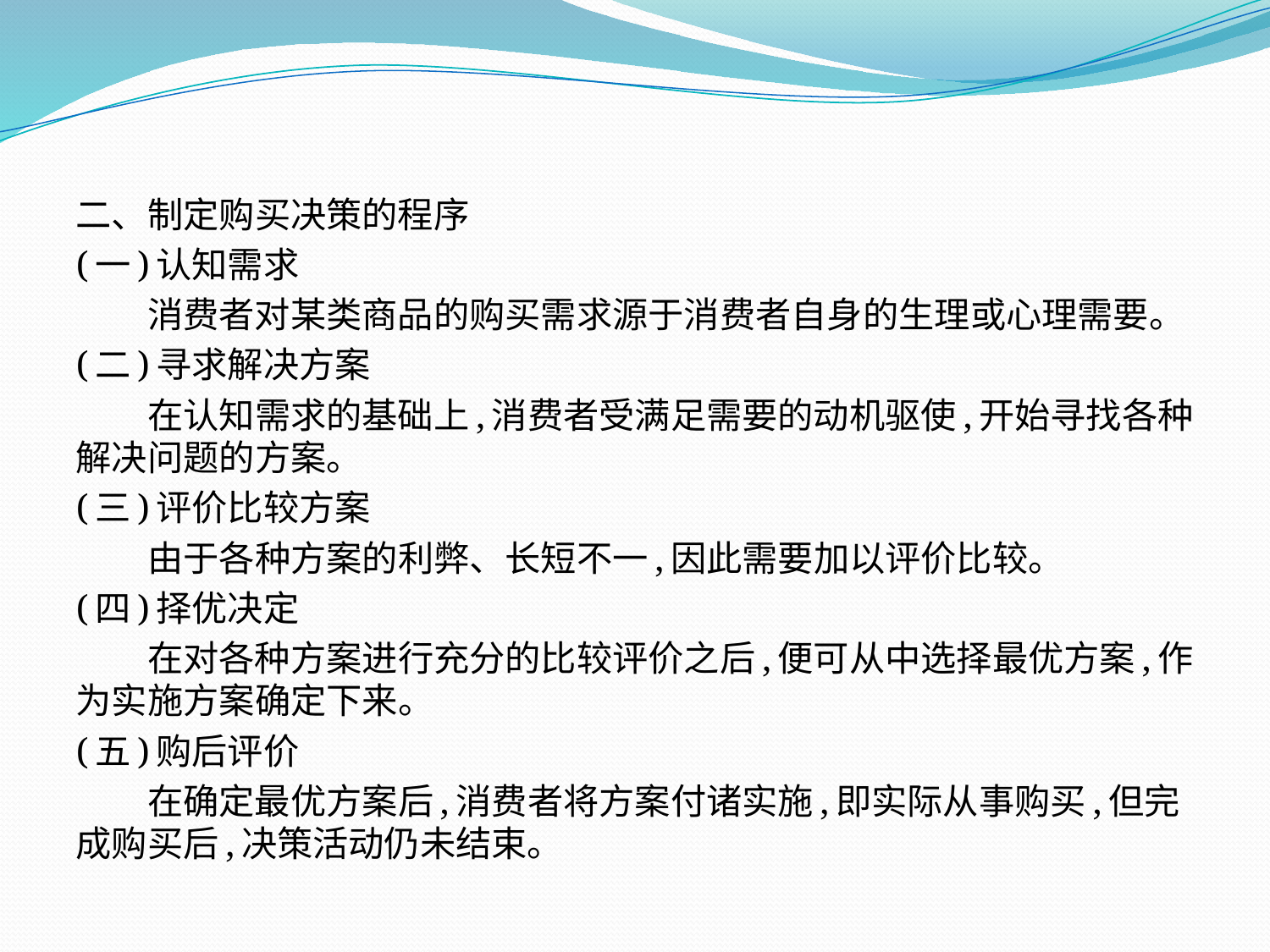

二、制定购买决策的程序
(一)认知需求
　　消费者对某类商品的购买需求源于消费者自身的生理或心理需要。
(二)寻求解决方案
　　在认知需求的基础上,消费者受满足需要的动机驱使,开始寻找各种解决问题的方案。
(三)评价比较方案
　　由于各种方案的利弊、长短不一,因此需要加以评价比较。
(四)择优决定
　　在对各种方案进行充分的比较评价之后,便可从中选择最优方案,作为实施方案确定下来。
(五)购后评价
　　在确定最优方案后,消费者将方案付诸实施,即实际从事购买,但完成购买后,决策活动仍未结束。